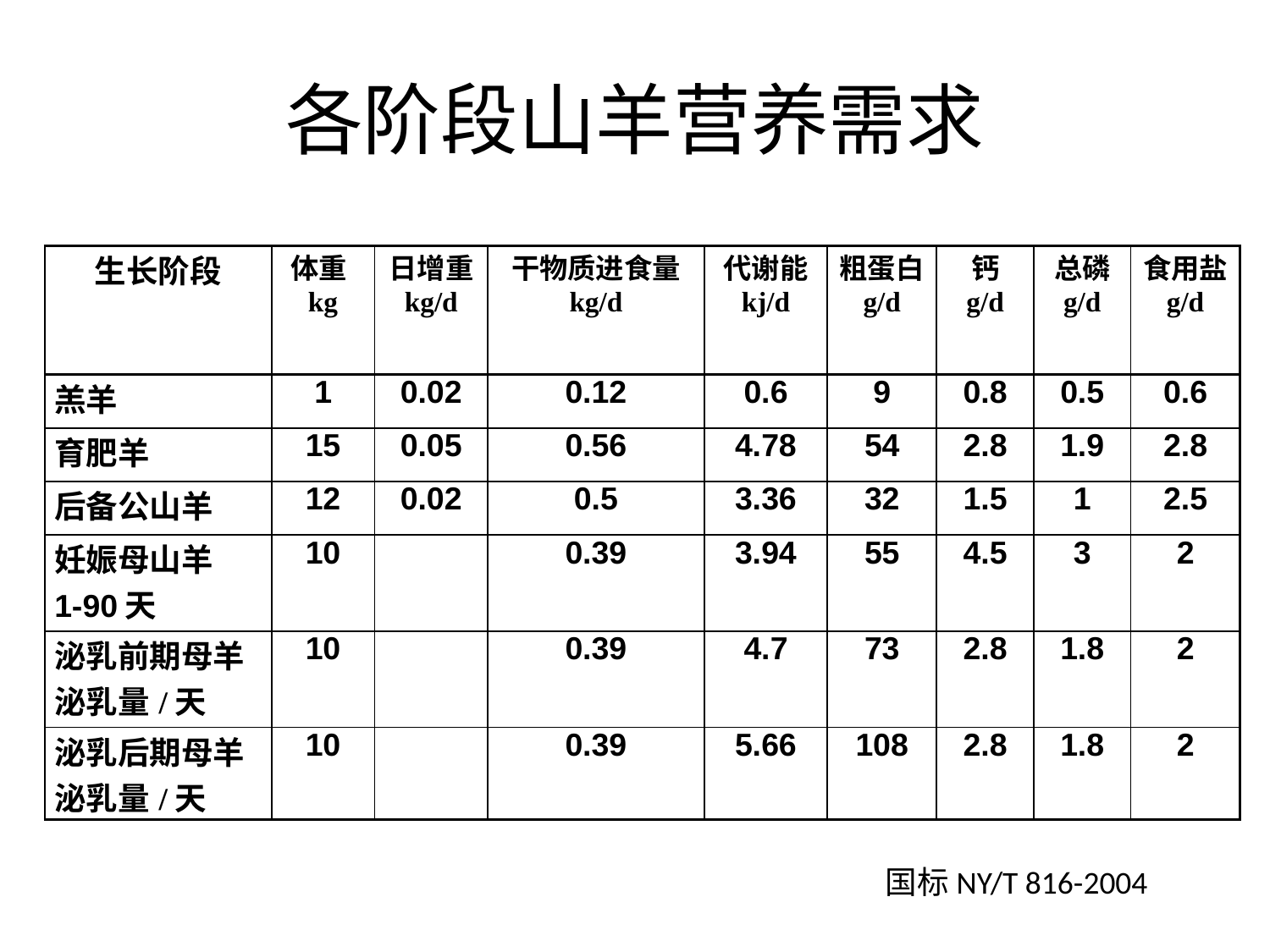

# 各阶段山羊营养需求
| 生长阶段 | 体重kg | 日增重 kg/d | 干物质进食量 kg/d | 代谢能 kj/d | 粗蛋白 g/d | 钙 g/d | 总磷 g/d | 食用盐 g/d |
| --- | --- | --- | --- | --- | --- | --- | --- | --- |
| 羔羊 | 1 | 0.02 | 0.12 | 0.6 | 9 | 0.8 | 0.5 | 0.6 |
| 育肥羊 | 15 | 0.05 | 0.56 | 4.78 | 54 | 2.8 | 1.9 | 2.8 |
| 后备公山羊 | 12 | 0.02 | 0.5 | 3.36 | 32 | 1.5 | 1 | 2.5 |
| 妊娠母山羊 1-90天 | 10 |  | 0.39 | 3.94 | 55 | 4.5 | 3 | 2 |
| 泌乳前期母羊 泌乳量/天 | 10 |  | 0.39 | 4.7 | 73 | 2.8 | 1.8 | 2 |
| 泌乳后期母羊 泌乳量/天 | 10 |  | 0.39 | 5.66 | 108 | 2.8 | 1.8 | 2 |
国标NY/T 816-2004